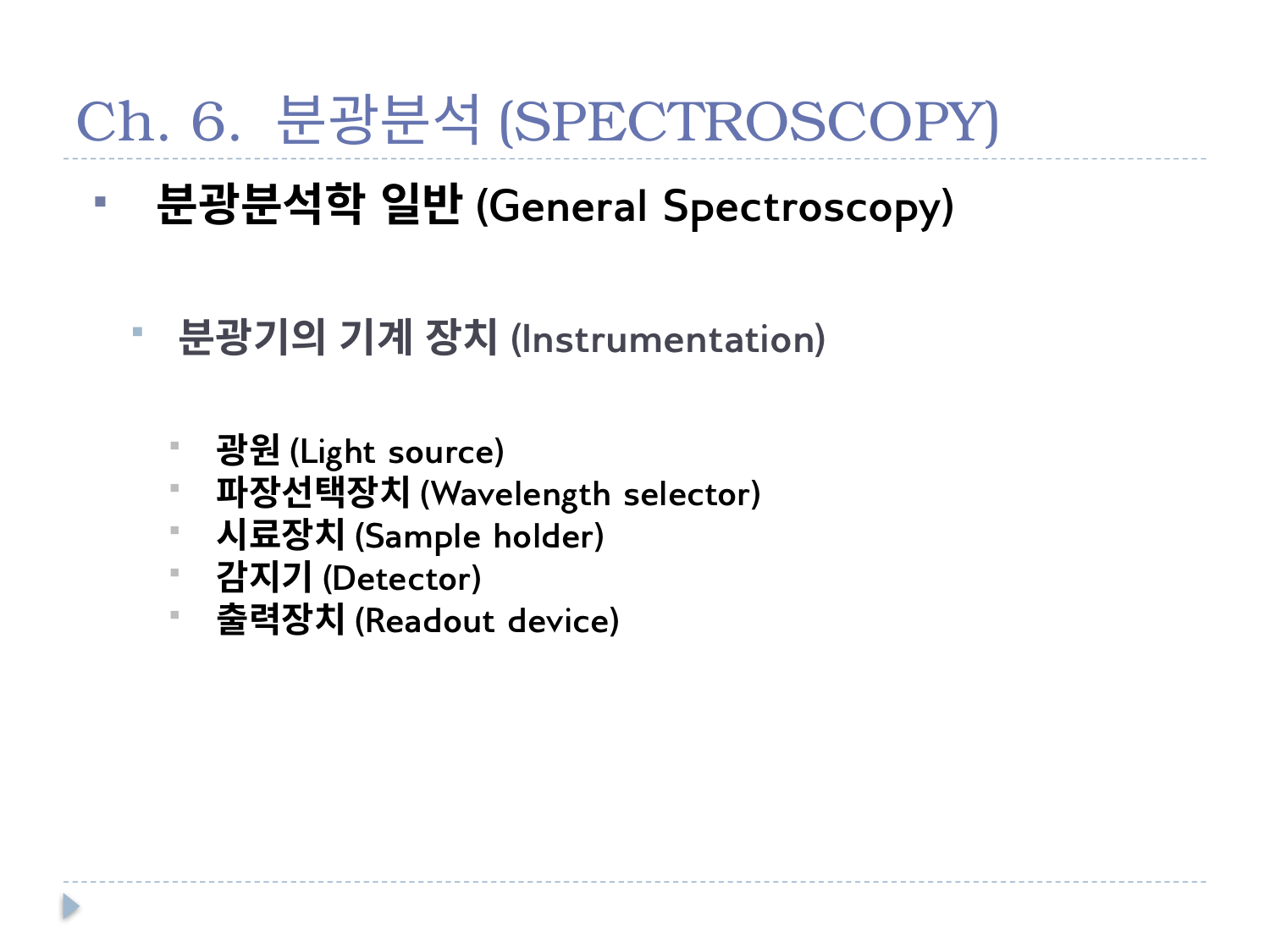

# Ch. 6. 분광분석(SPECTROSCOPY)
분광분석학 일반(General Spectroscopy)

분광기의 기계 장치(Instrumentation)

광원(Light source)
파장선택장치(Wavelength selector)
시료장치(Sample holder)
감지기(Detector)
출력장치(Readout device)